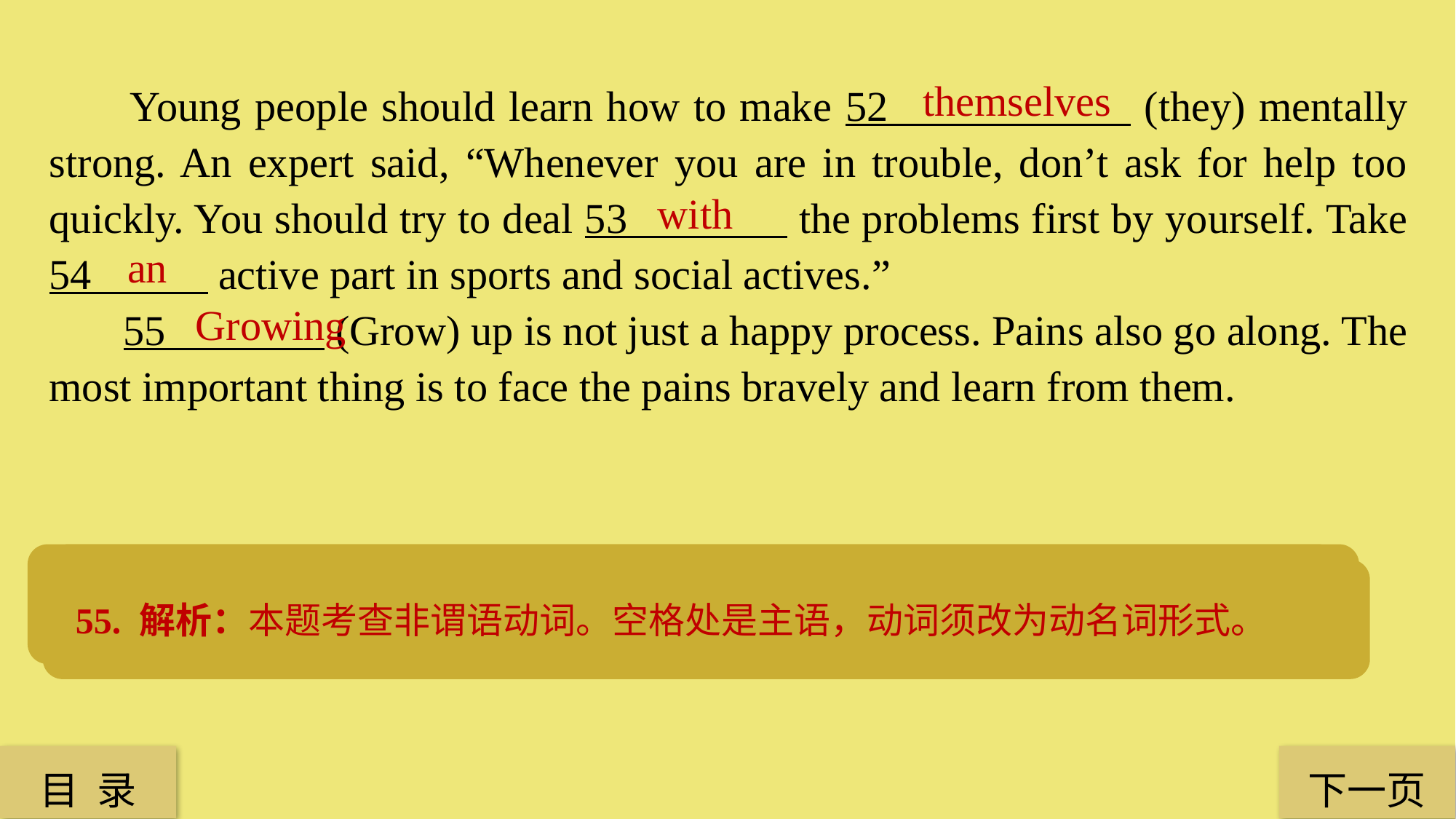

Young people should learn how to make 52                   (they) mentally strong. An expert said, “Whenever you are in trouble, don’t ask for help too quickly. You should try to deal 53               the problems first by yourself. Take 54            active part in sports and social actives.”
       55                (Grow) up is not just a happy process. Pains also go along. The most important thing is to face the pains bravely and learn from them.
   themselves
with
an
Growing
53. 解析：本题考查介词。deal with是固定搭配，意为“处理”。
52. 解析：本题考查反身代词。句意是“年轻人应当学会使自己精神上强大”，因此需要用反身代词。
54. 解析：本题考查冠词。take an active part是固定搭配，意为“积极参与”。
55. 解析：本题考查非谓语动词。空格处是主语，动词须改为动名词形式。